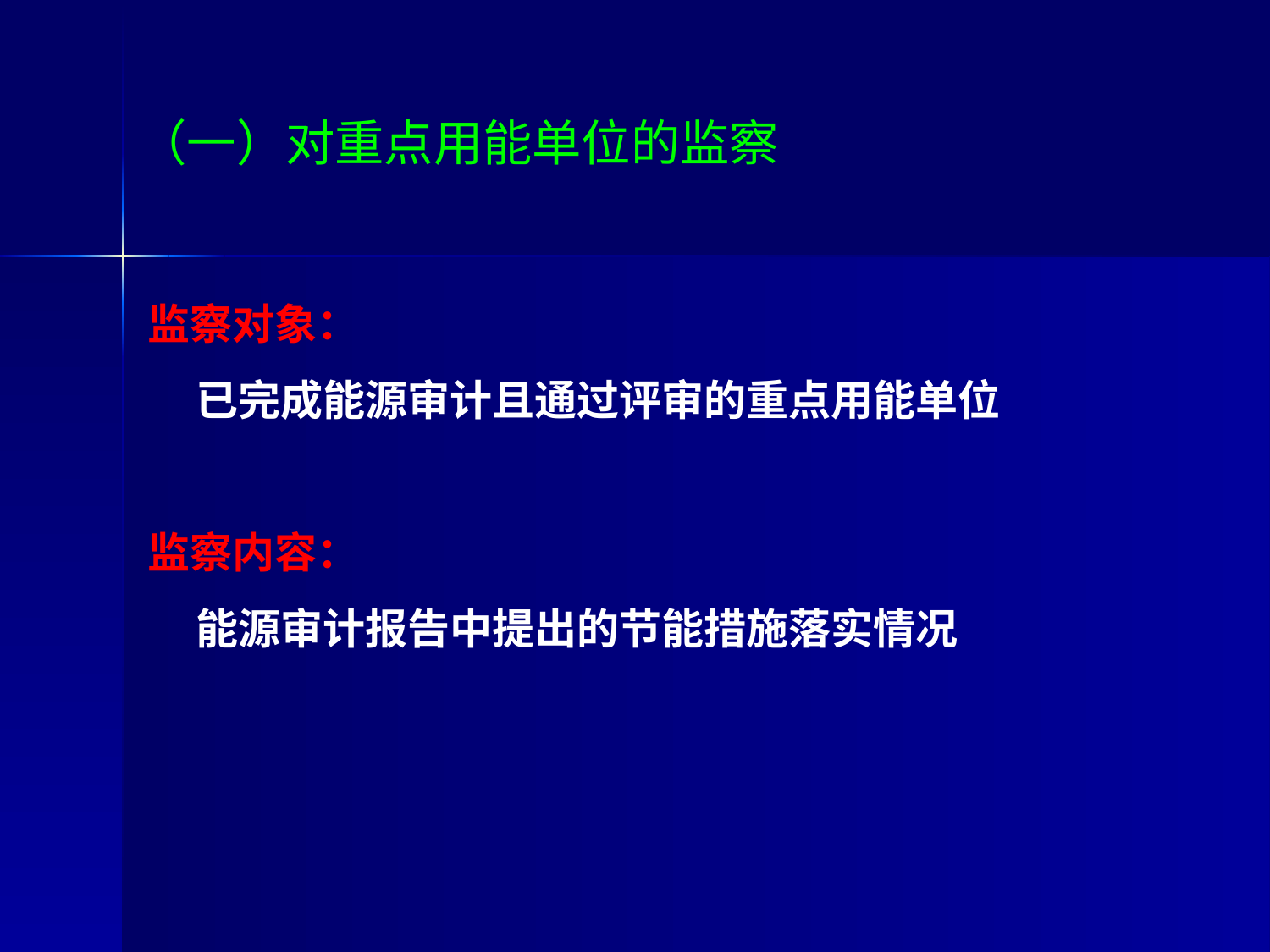

# （一）对重点用能单位的监察
监察对象：
    已完成能源审计且通过评审的重点用能单位

监察内容：
    能源审计报告中提出的节能措施落实情况